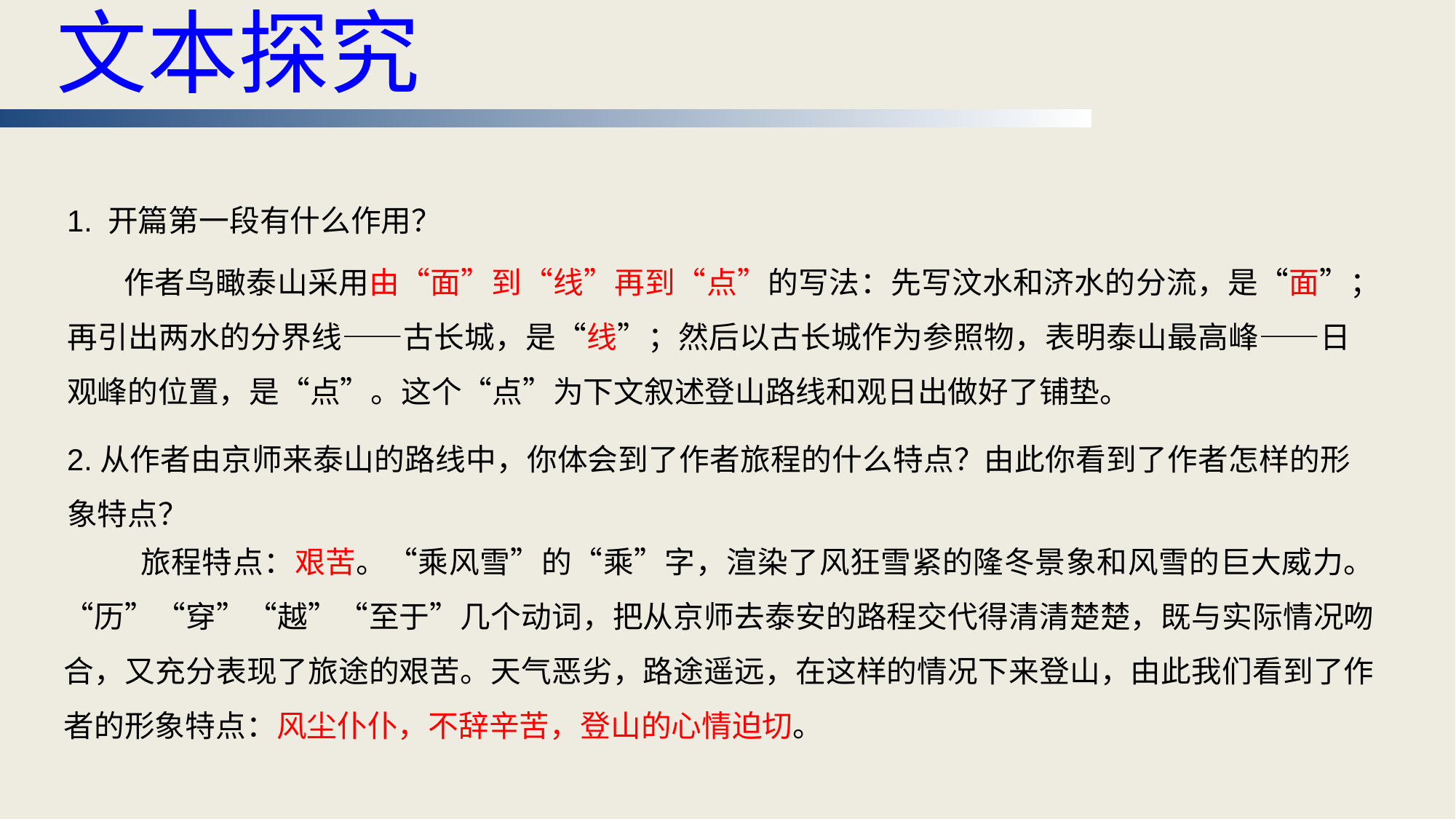

文本探究

1. 开篇第一段有什么作用？
       作者鸟瞰泰山采用由“面”到“线”再到“点”的写法：先写汶水和济水的分流，是“面”；再引出两水的分界线——古长城，是“线”；然后以古长城作为参照物，表明泰山最高峰——日观峰的位置，是“点”。这个“点”为下文叙述登山路线和观日出做好了铺垫。
2.从作者由京师来泰山的路线中，你体会到了作者旅程的什么特点？由此你看到了作者怎样的形象特点？
  旅程特点：艰苦。“乘风雪”的“乘”字，渲染了风狂雪紧的隆冬景象和风雪的巨大威力。“历”“穿”“越”“至于”几个动词，把从京师去泰安的路程交代得清清楚楚，既与实际情况吻合，又充分表现了旅途的艰苦。天气恶劣，路途遥远，在这样的情况下来登山，由此我们看到了作者的形象特点：风尘仆仆，不辞辛苦，登山的心情迫切。